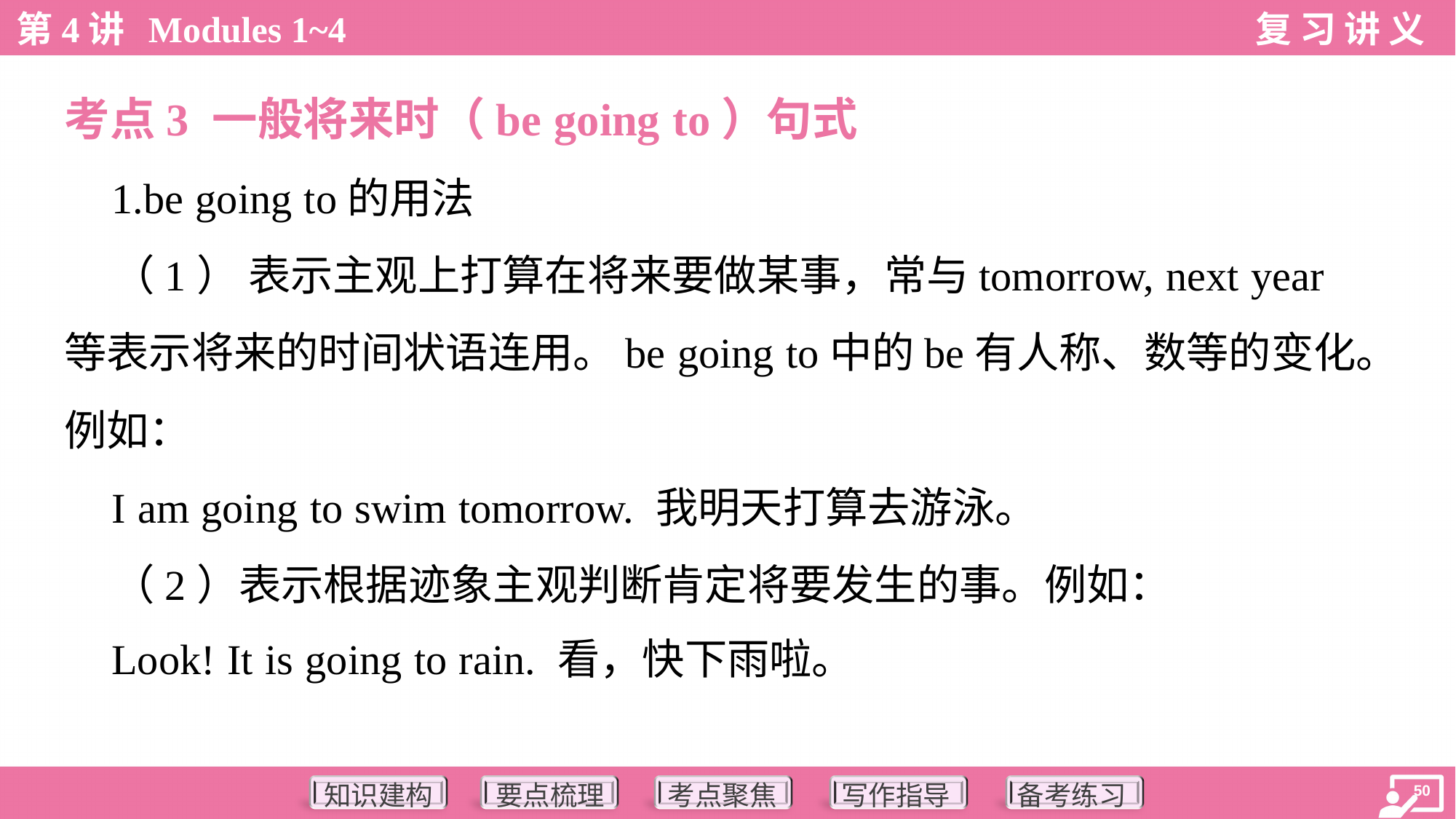

考点3 一般将来时（be going to）句式
    1.be going to的用法
    （1） 表示主观上打算在将来要做某事，常与tomorrow, next year
等表示将来的时间状语连用。be going to中的be有人称、数等的变化。
例如：
    I am going to swim tomorrow. 我明天打算去游泳。
    （2）表示根据迹象主观判断肯定将要发生的事。例如：
    Look! It is going to rain. 看，快下雨啦。